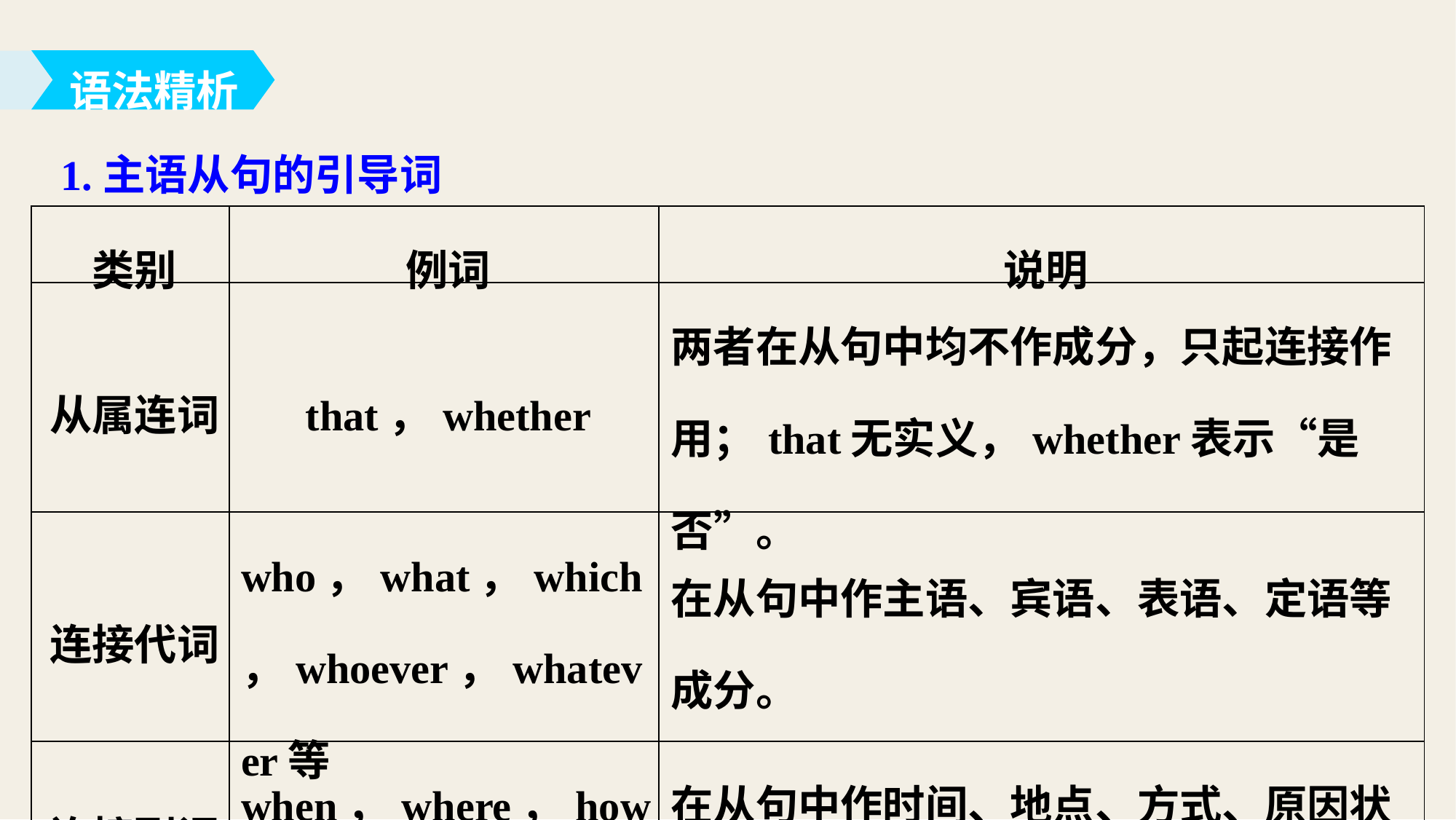

语法精析

1.主语从句的引导词
| 类别 | 例词 | 说明 |
| --- | --- | --- |
| 从属连词 | that，whether | 两者在从句中均不作成分，只起连接作用；that无实义，whether表示“是否”。 |
| 连接代词 | who，what，which，whoever，whatever等 | 在从句中作主语、宾语、表语、定语等成分。 |
| 连接副词 | when，where，how，why等 | 在从句中作时间、地点、方式、原因状语等成分。 |